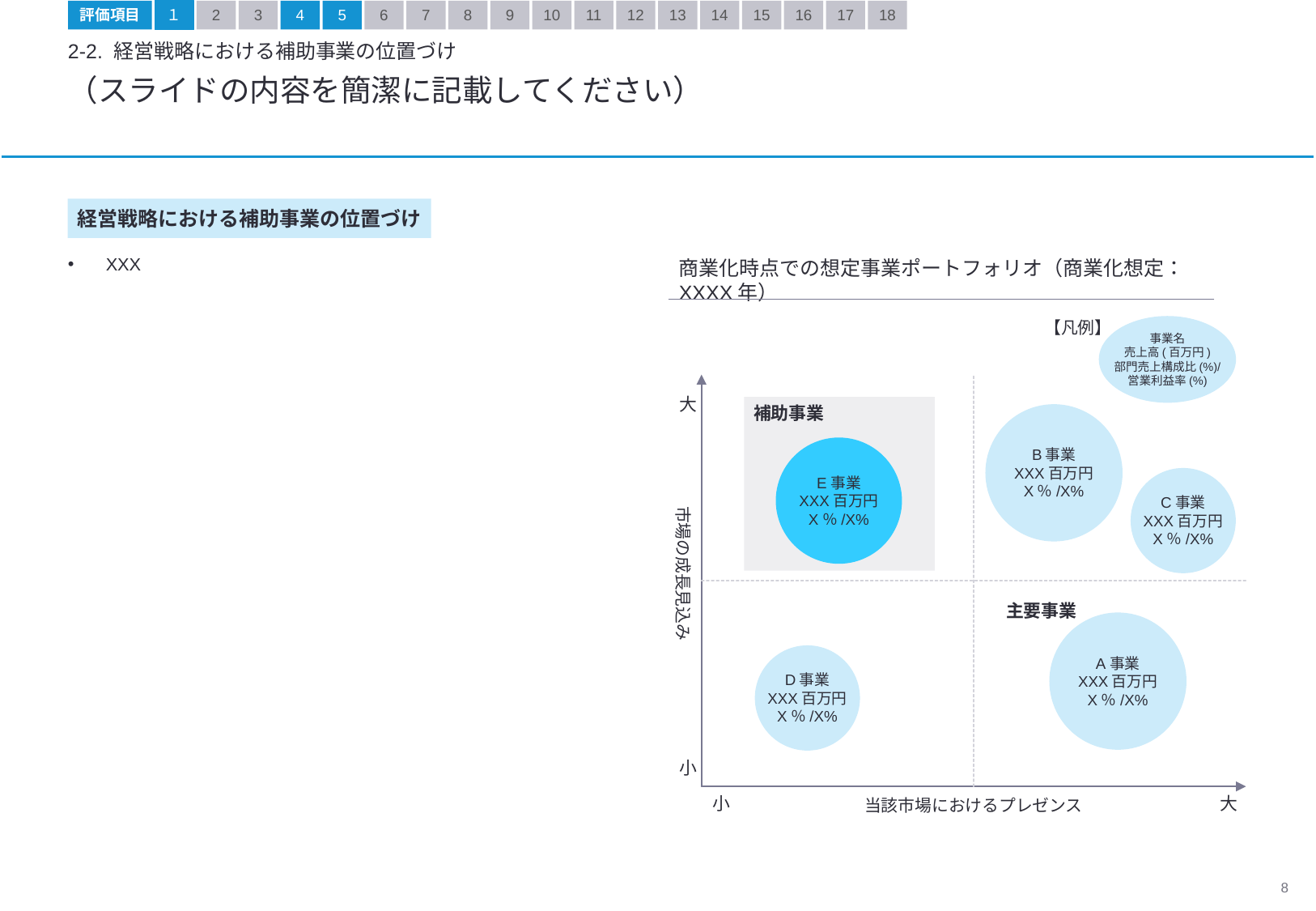

評価項目
１
2
3
4
5
6
7
8
9
10
11
12
13
14
15
16
17
18
2-2. 経営戦略における補助事業の位置づけ
（スライドの内容を簡潔に記載してください）
経営戦略における補助事業の位置づけ
XXX
商業化時点での想定事業ポートフォリオ（商業化想定：XXXX年）
【凡例】
事業名
売上高(百万円)
部門売上構成比(%)/
営業利益率(%)
補助事業
B事業
XXX百万円
X％/X%
E事業
XXX百万円
X％/X%
C事業
XXX百万円
X％/X%
市場の成長見込み
主要事業
A事業
XXX百万円
X％/X%
D事業
XXX百万円
X％/X%
当該市場におけるプレゼンス
大
小
小
大